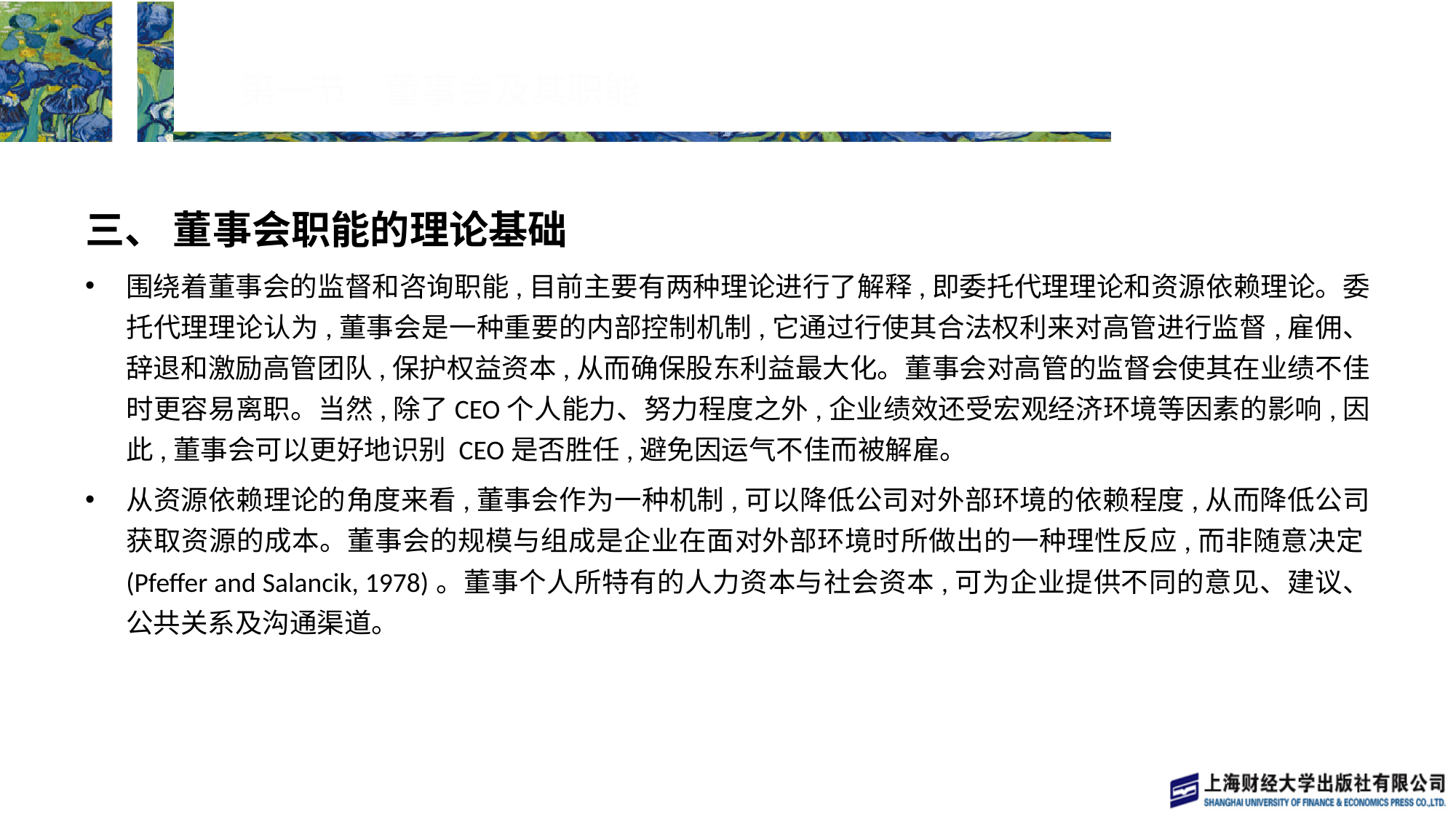

# 第一节　董事会及其职能
三、 董事会职能的理论基础
围绕着董事会的监督和咨询职能,目前主要有两种理论进行了解释,即委托代理理论和资源依赖理论。委托代理理论认为,董事会是一种重要的内部控制机制,它通过行使其合法权利来对高管进行监督,雇佣、辞退和激励高管团队,保护权益资本,从而确保股东利益最大化。董事会对高管的监督会使其在业绩不佳时更容易离职。当然,除了CEO个人能力、努力程度之外,企业绩效还受宏观经济环境等因素的影响,因此,董事会可以更好地识别 CEO是否胜任,避免因运气不佳而被解雇。
从资源依赖理论的角度来看,董事会作为一种机制,可以降低公司对外部环境的依赖程度,从而降低公司获取资源的成本。董事会的规模与组成是企业在面对外部环境时所做出的一种理性反应,而非随意决定(Pfeffer and Salancik, 1978)。董事个人所特有的人力资本与社会资本,可为企业提供不同的意见、建议、公共关系及沟通渠道。